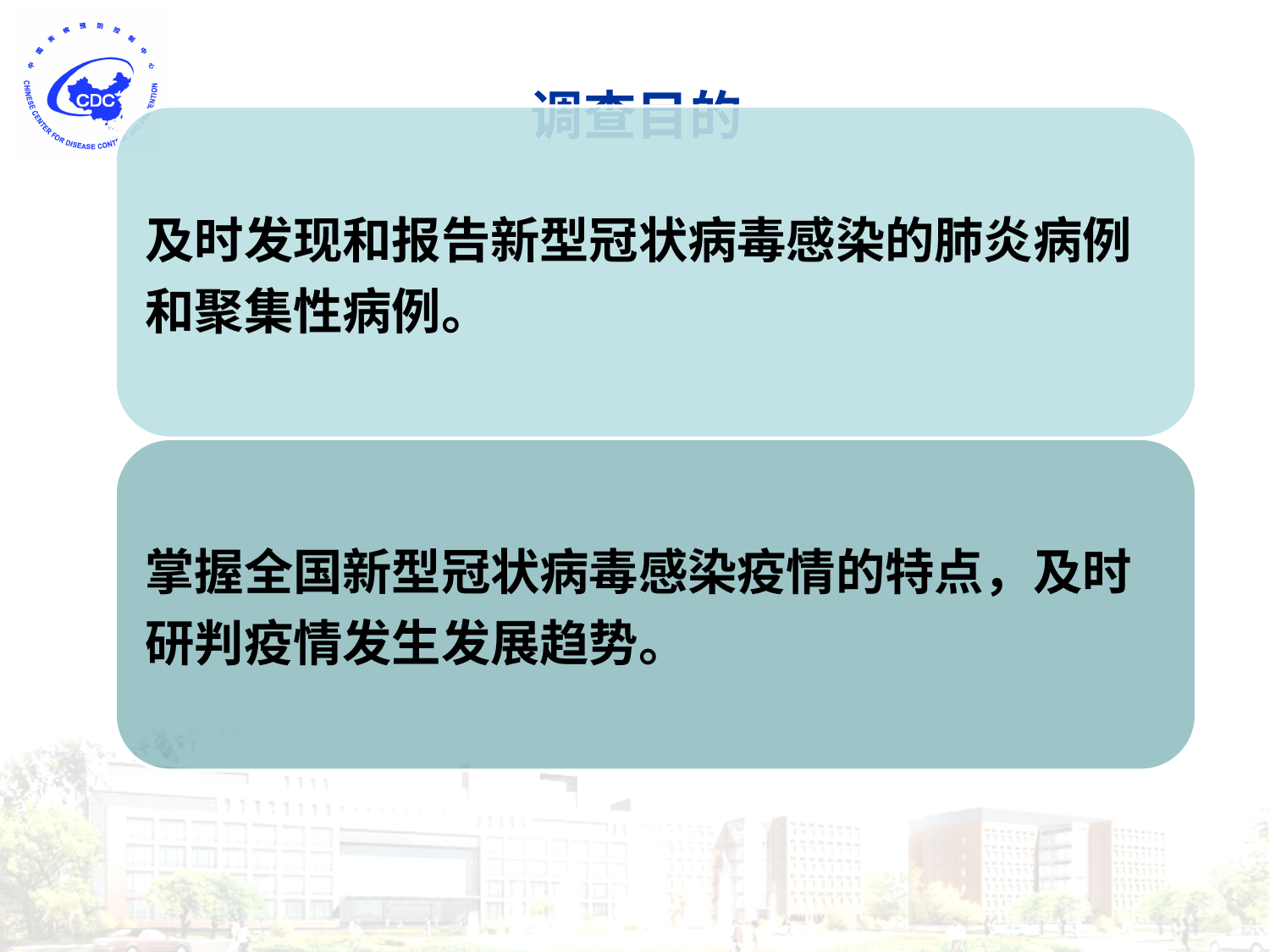

# 调查目的
及时发现和报告新型冠状病毒感染的肺炎病例和聚集性病例。
掌握全国新型冠状病毒感染疫情的特点，及时研判疫情发生发展趋势。